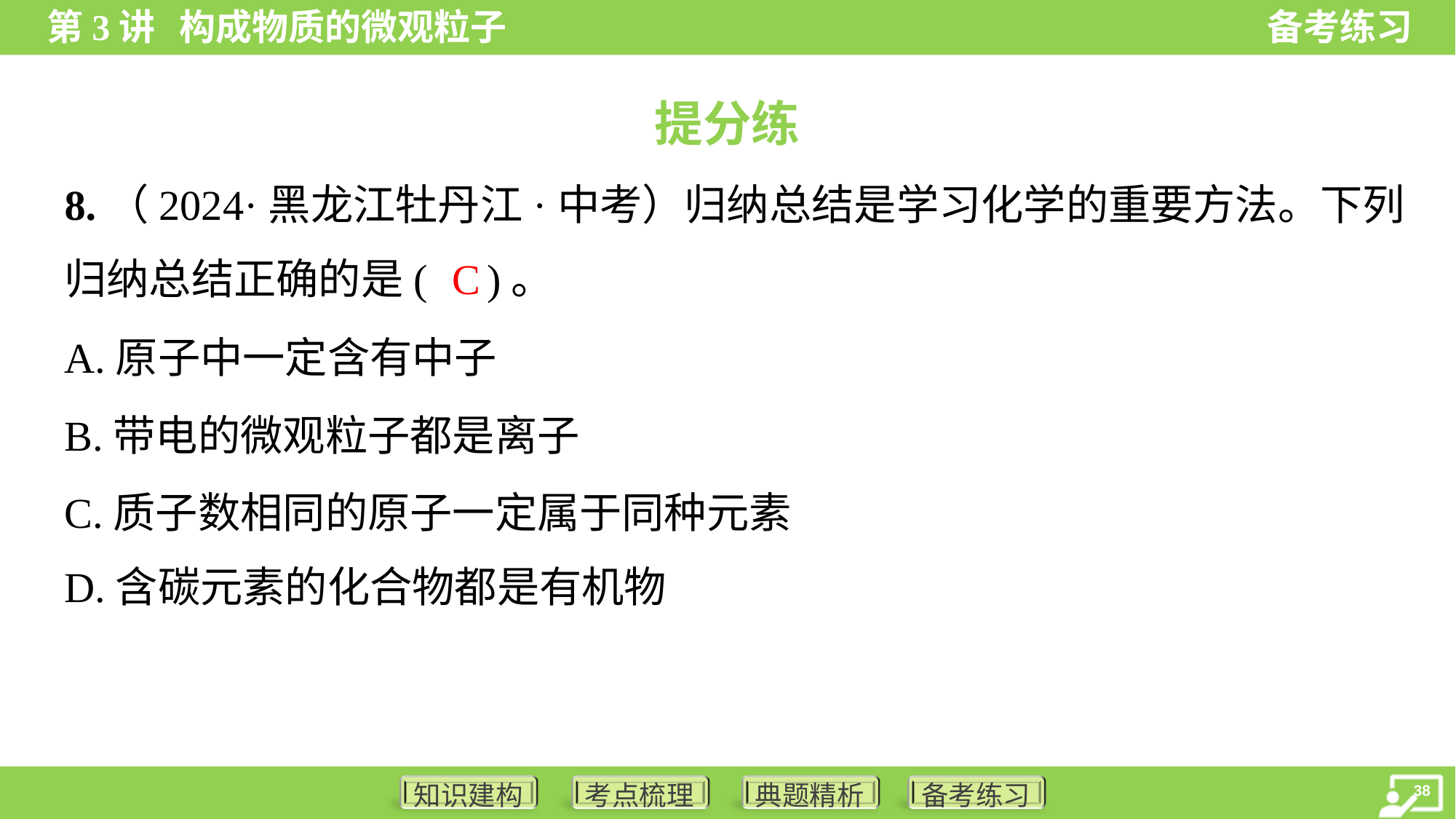

提分练
8.（2024·黑龙江牡丹江·中考）归纳总结是学习化学的重要方法。下列
归纳总结正确的是(     )。
C
A.原子中一定含有中子
B.带电的微观粒子都是离子
C.质子数相同的原子一定属于同种元素
D.含碳元素的化合物都是有机物